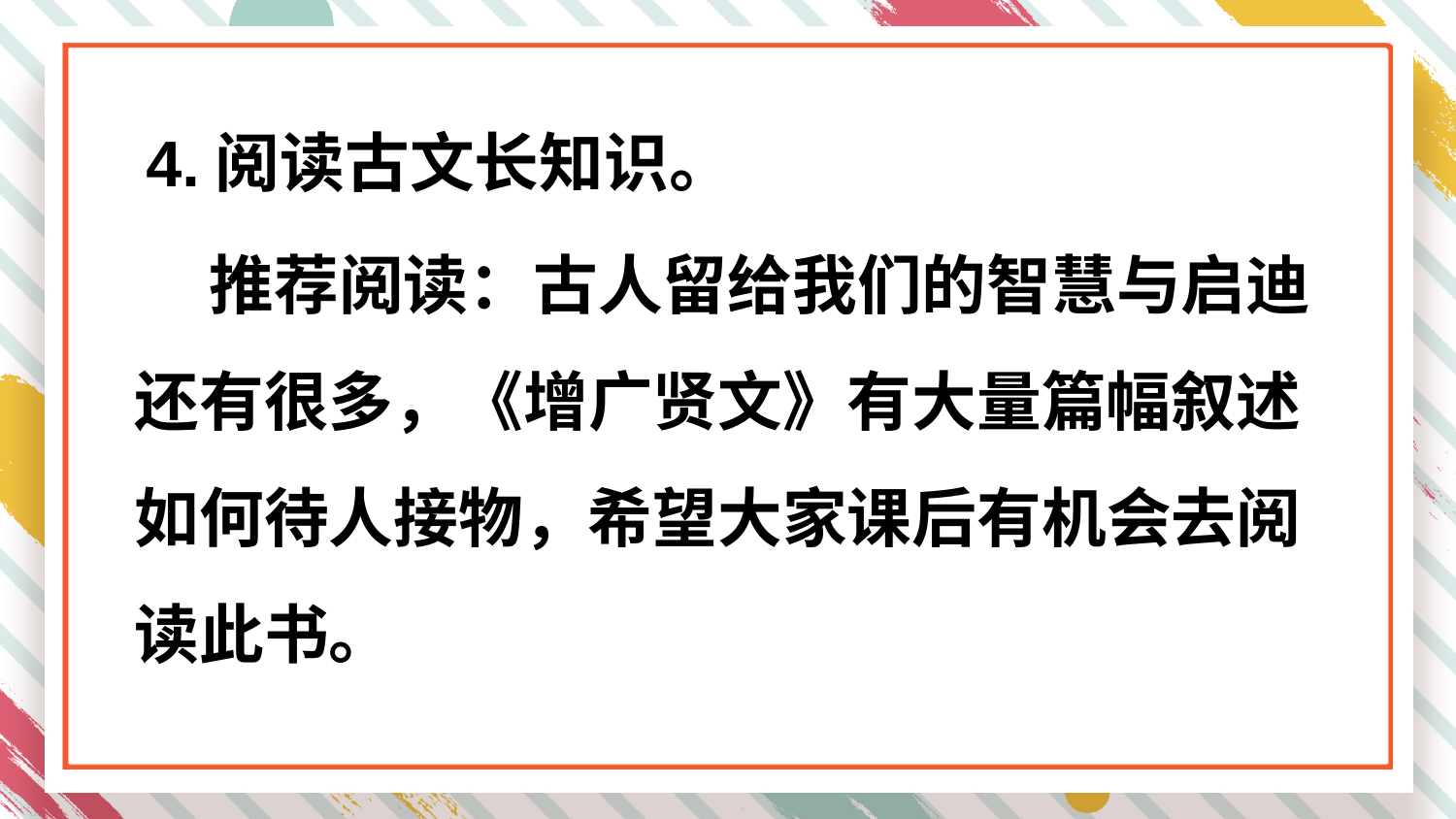

4.阅读古文长知识。
    推荐阅读：古人留给我们的智慧与启迪还有很多，《增广贤文》有大量篇幅叙述如何待人接物，希望大家课后有机会去阅读此书。